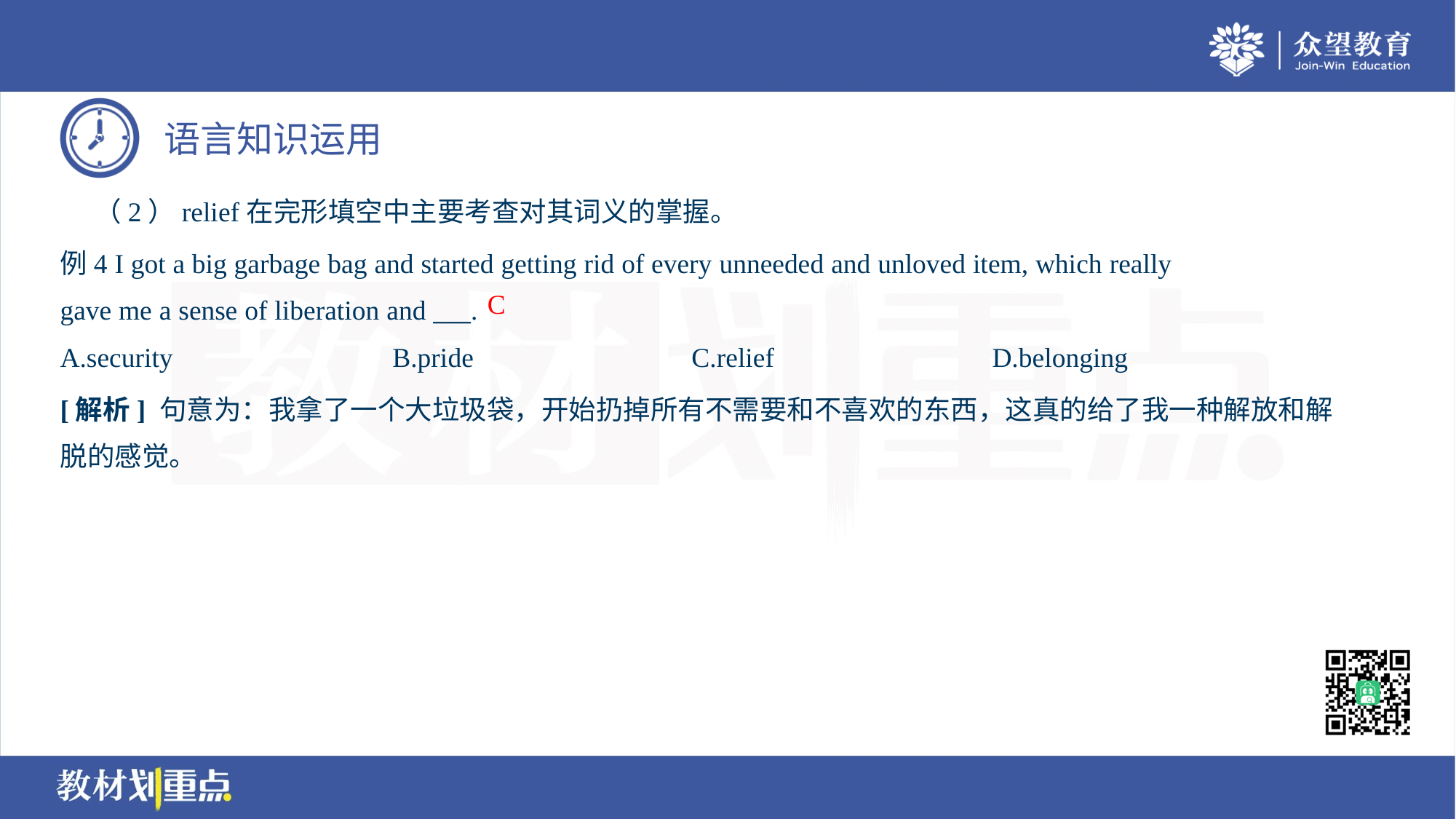

（2）relief在完形填空中主要考查对其词义的掌握。
例4 I got a big garbage bag and started getting rid of every unneeded and unloved item, which really
gave me a sense of liberation and ___.
C
A.security	B.pride	C.relief	D.belonging
[解析] 句意为：我拿了一个大垃圾袋，开始扔掉所有不需要和不喜欢的东西，这真的给了我一种解放和解
脱的感觉。